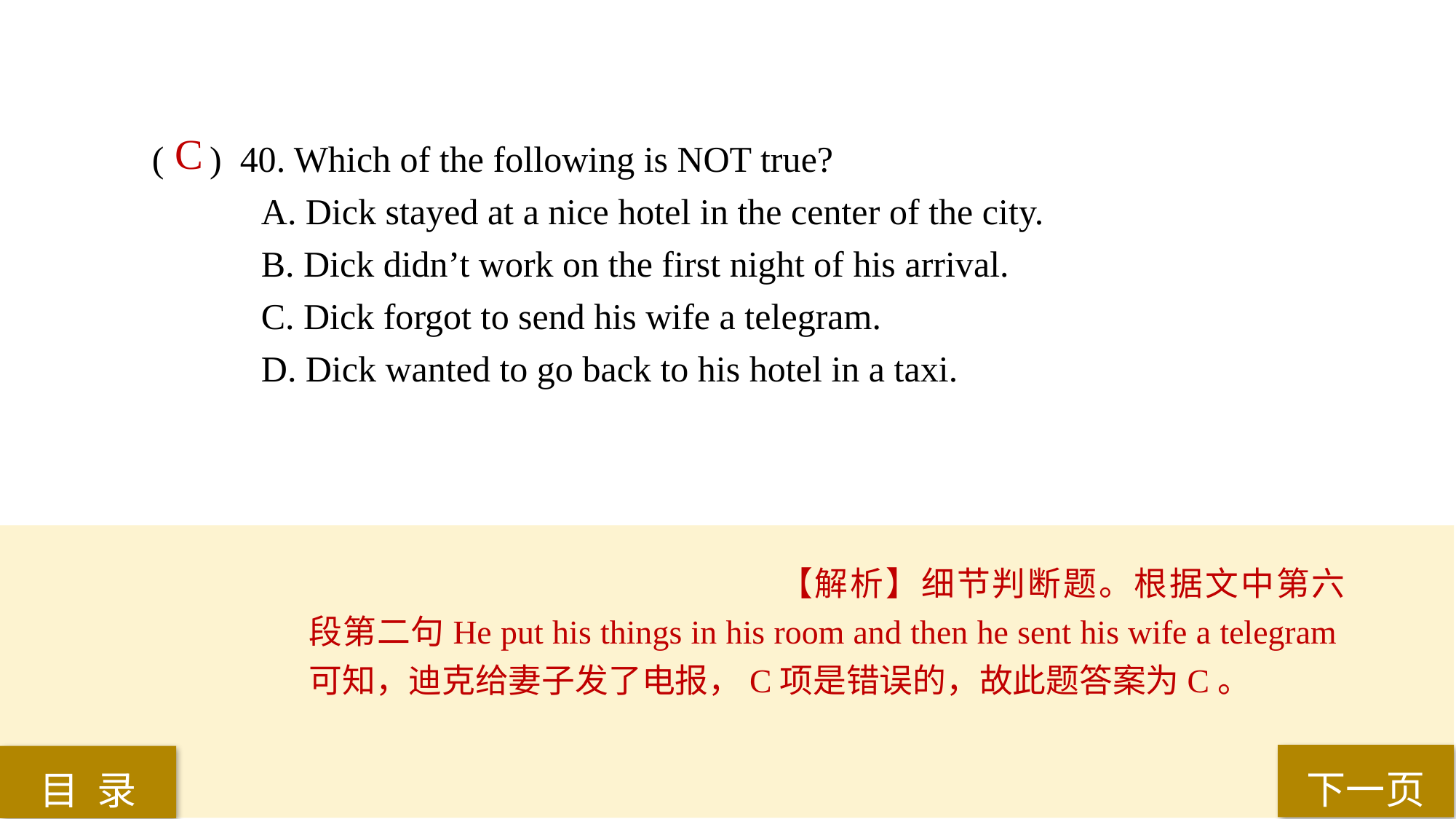

C
(     )  40. Which of the following is NOT true?
A. Dick stayed at a nice hotel in the center of the city.
B. Dick didn’t work on the first night of his arrival.
C. Dick forgot to send his wife a telegram.
D. Dick wanted to go back to his hotel in a taxi.
【解析】细节判断题。根据文中第六段第二句He put his things in his room and then he sent his wife a telegram可知，迪克给妻子发了电报，C项是错误的，故此题答案为C。